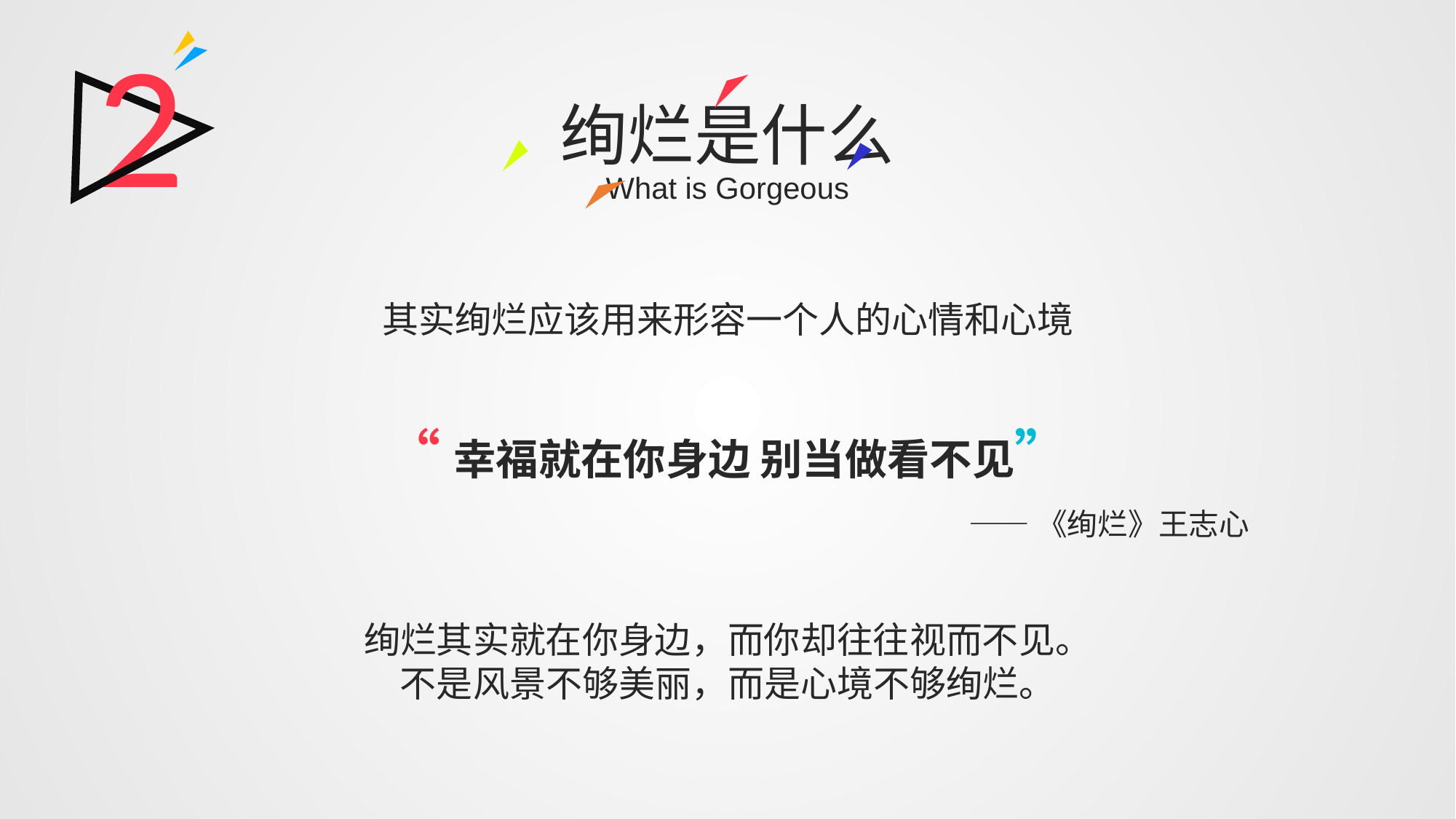

2

绚烂是什么
What is Gorgeous

其实绚烂应该用来形容一个人的心情和心境
“幸福就在你身边 别当做看不见”
——《绚烂》王志心
绚烂其实就在你身边，而你却往往视而不见。
不是风景不够美丽，而是心境不够绚烂。